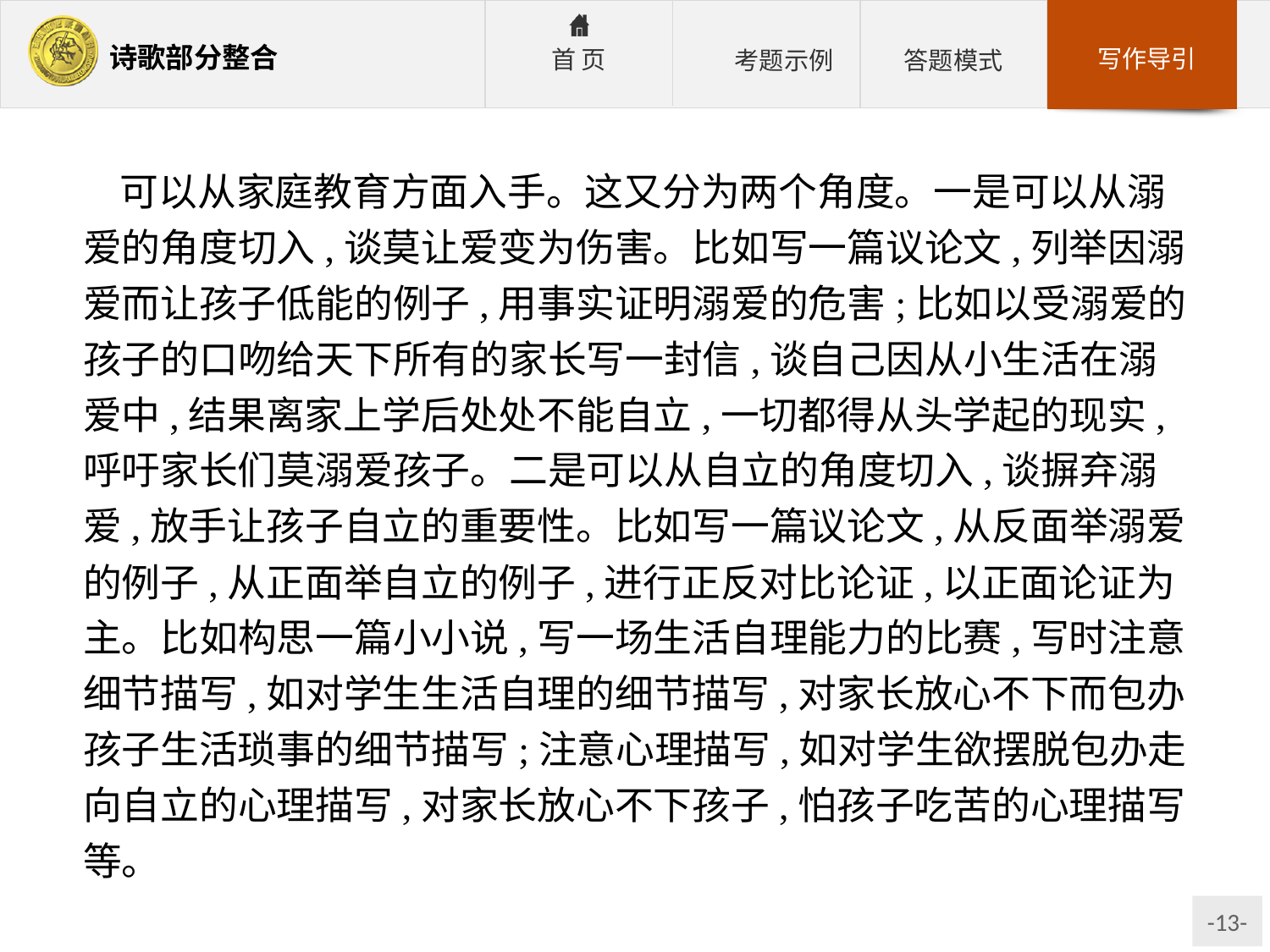

可以从家庭教育方面入手。这又分为两个角度。一是可以从溺爱的角度切入,谈莫让爱变为伤害。比如写一篇议论文,列举因溺爱而让孩子低能的例子,用事实证明溺爱的危害;比如以受溺爱的孩子的口吻给天下所有的家长写一封信,谈自己因从小生活在溺爱中,结果离家上学后处处不能自立,一切都得从头学起的现实,呼吁家长们莫溺爱孩子。二是可以从自立的角度切入,谈摒弃溺爱,放手让孩子自立的重要性。比如写一篇议论文,从反面举溺爱的例子,从正面举自立的例子,进行正反对比论证,以正面论证为主。比如构思一篇小小说,写一场生活自理能力的比赛,写时注意细节描写,如对学生生活自理的细节描写,对家长放心不下而包办孩子生活琐事的细节描写;注意心理描写,如对学生欲摆脱包办走向自立的心理描写,对家长放心不下孩子,怕孩子吃苦的心理描写等。